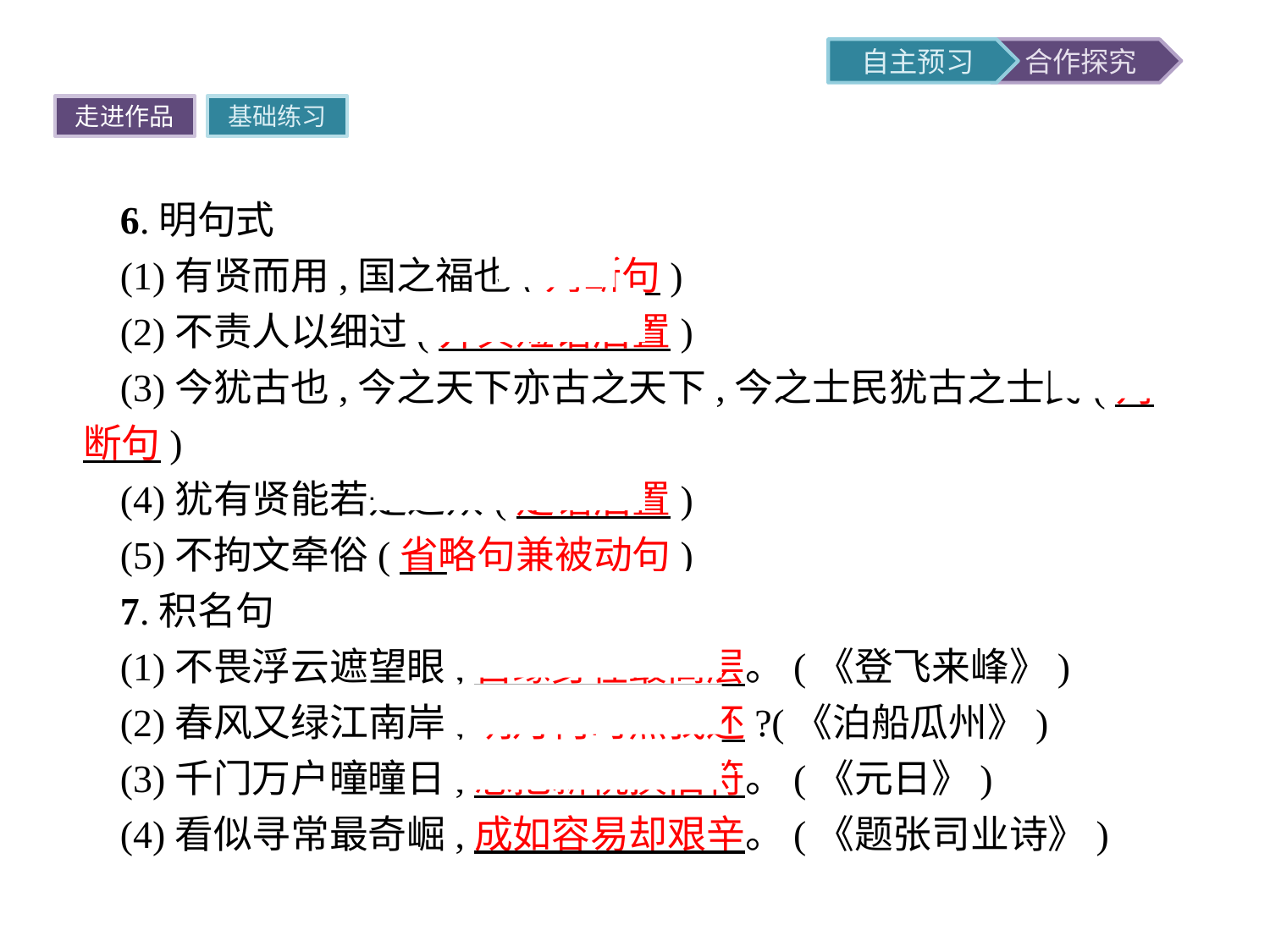

走进作品
基础练习
6.明句式
(1)有贤而用,国之福也(判断句)
(2)不责人以细过(介宾短语后置)
(3)今犹古也,今之天下亦古之天下,今之士民犹古之士民(判断句)
(4)犹有贤能若是之众(定语后置)
(5)不拘文牵俗(省略句兼被动句)
7.积名句
(1)不畏浮云遮望眼,自缘身在最高层。(《登飞来峰》)
(2)春风又绿江南岸,明月何时照我还?(《泊船瓜州》)
(3)千门万户曈曈日,总把新桃换旧符。(《元日》)
(4)看似寻常最奇崛,成如容易却艰辛。(《题张司业诗》)